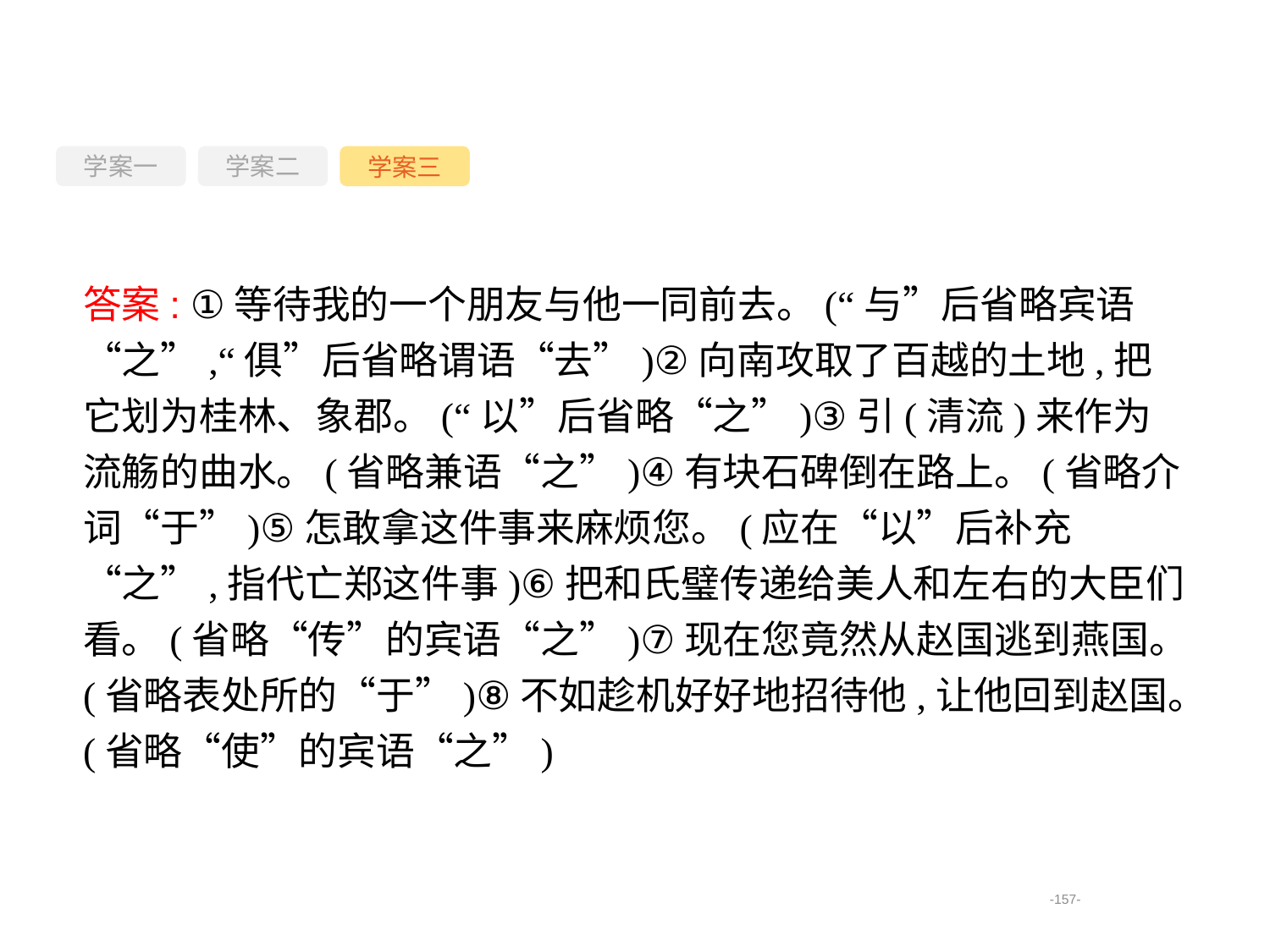

学案一
学案三
学案二
答案: ①等待我的一个朋友与他一同前去。(“与”后省略宾语“之”,“俱”后省略谓语“去”)②向南攻取了百越的土地,把它划为桂林、象郡。(“以”后省略“之”)③引(清流)来作为流觞的曲水。(省略兼语“之”)④有块石碑倒在路上。(省略介词“于”)⑤怎敢拿这件事来麻烦您。(应在“以”后补充“之”,指代亡郑这件事)⑥把和氏璧传递给美人和左右的大臣们看。(省略“传”的宾语“之”)⑦现在您竟然从赵国逃到燕国。(省略表处所的“于”)⑧不如趁机好好地招待他,让他回到赵国。(省略“使”的宾语“之”)
-157-